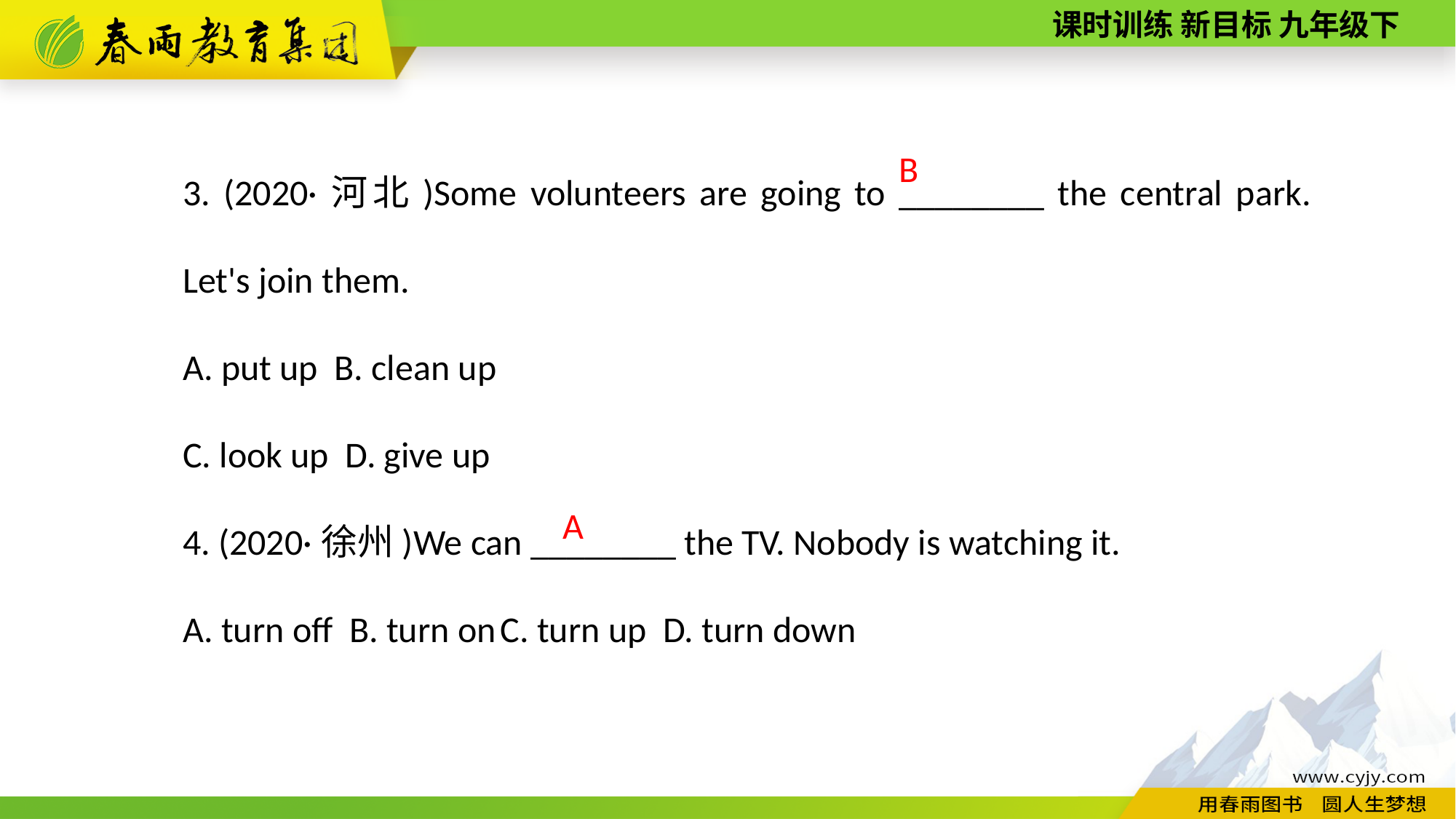

3. (2020·河北)Some volunteers are going to ________ the central park. Let's join them.
A. put up  B. clean up
C. look up  D. give up
4. (2020·徐州)We can ________ the TV. Nobody is watching it.
A. turn off  B. turn on C. turn up  D. turn down
 B
A